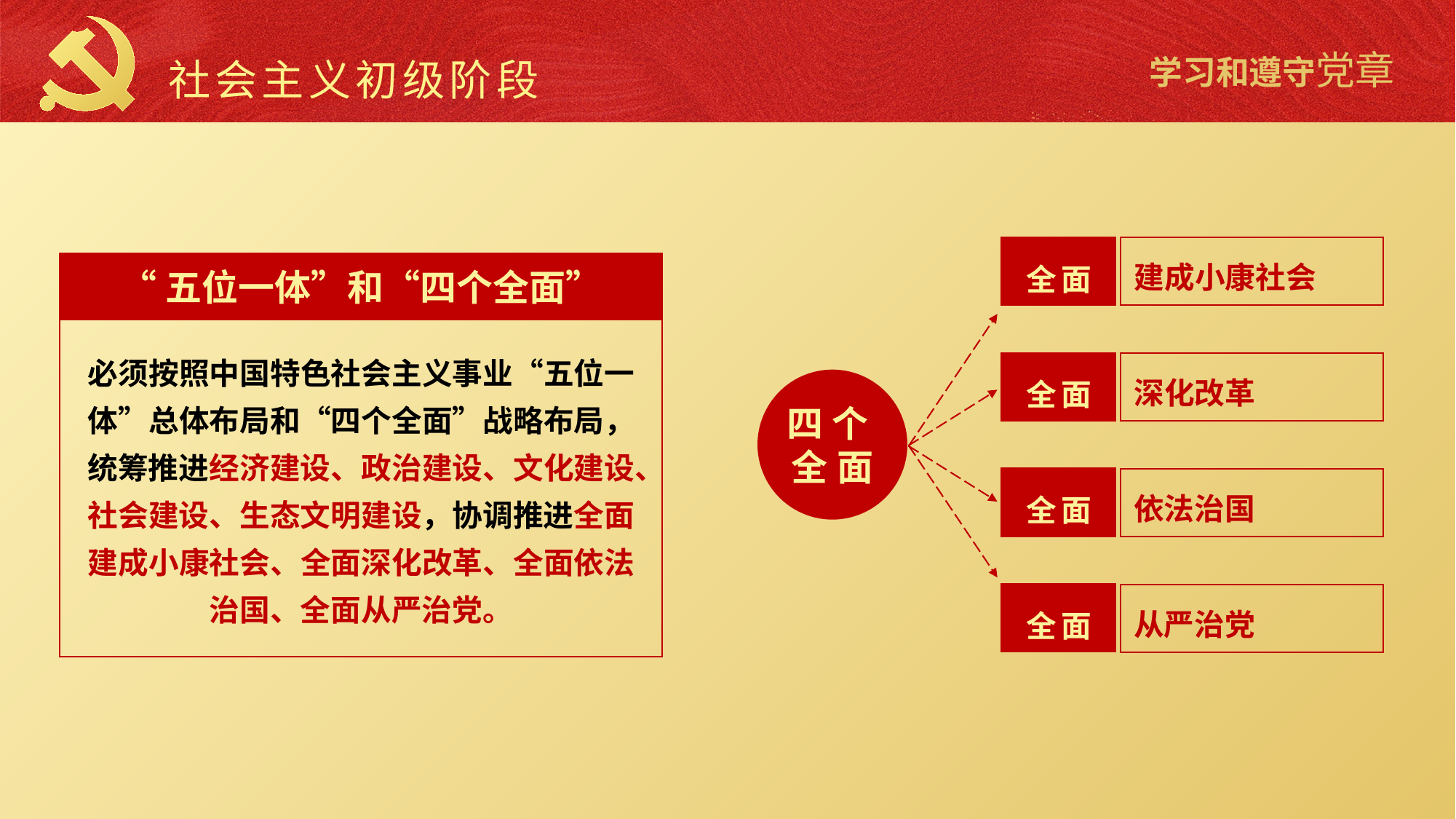

社会主义初级阶段

建成小康社会
全面

“五位一体”和“四个全面”

必须按照中国特色社会主义事业“五位一体”总体布局和“四个全面”战略布局，统筹推进经济建设、政治建设、文化建设、社会建设、生态文明建设，协调推进全面建成小康社会、全面深化改革、全面依法治国、全面从严治党。

深化改革
全面

四个全面

依法治国
全面

从严治党
全面